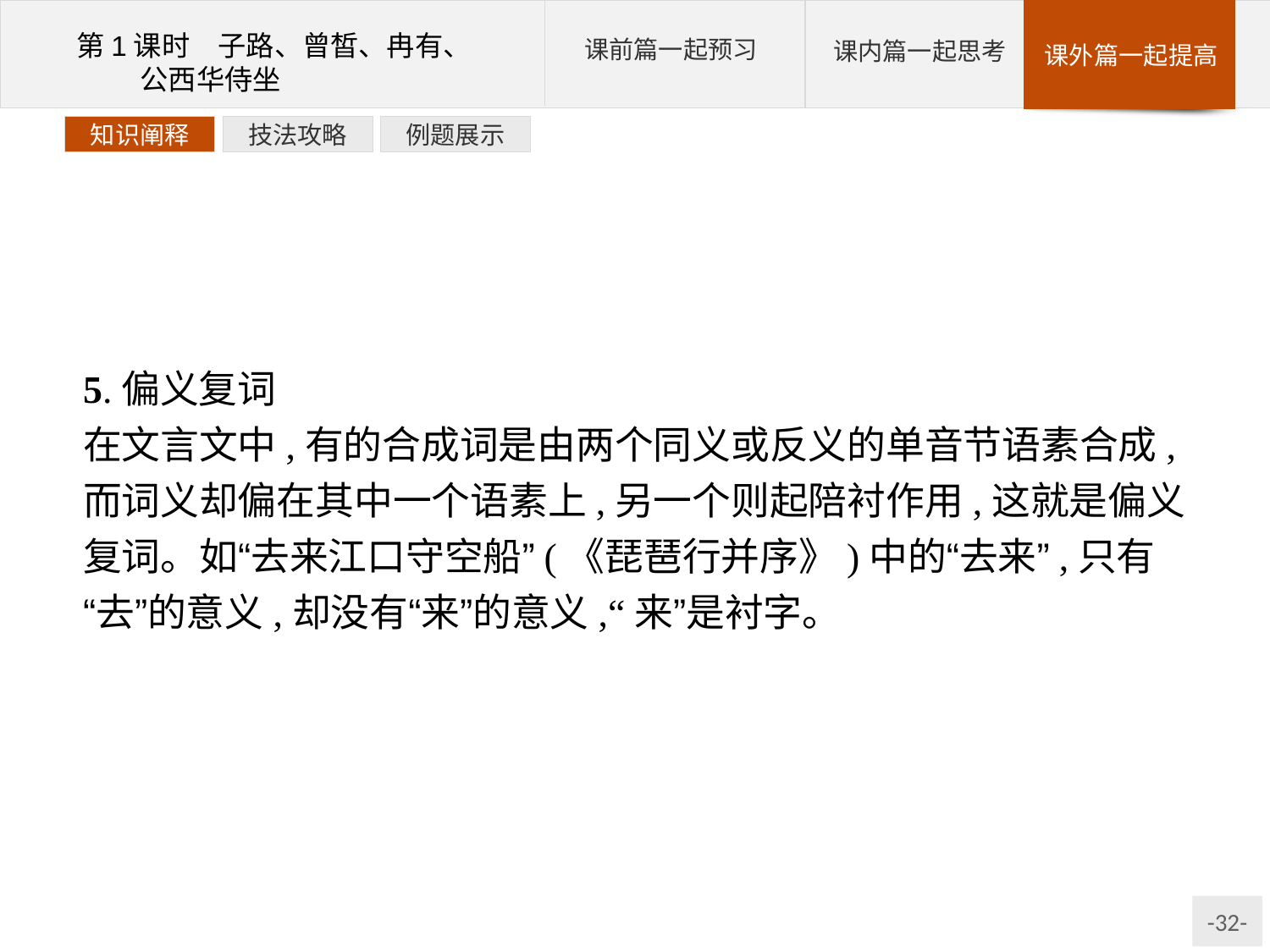

例题展示
技法攻略
知识阐释
5.偏义复词
在文言文中,有的合成词是由两个同义或反义的单音节语素合成,而词义却偏在其中一个语素上,另一个则起陪衬作用,这就是偏义复词。如“去来江口守空船”(《琵琶行并序》)中的“去来”,只有“去”的意义,却没有“来”的意义,“来”是衬字。